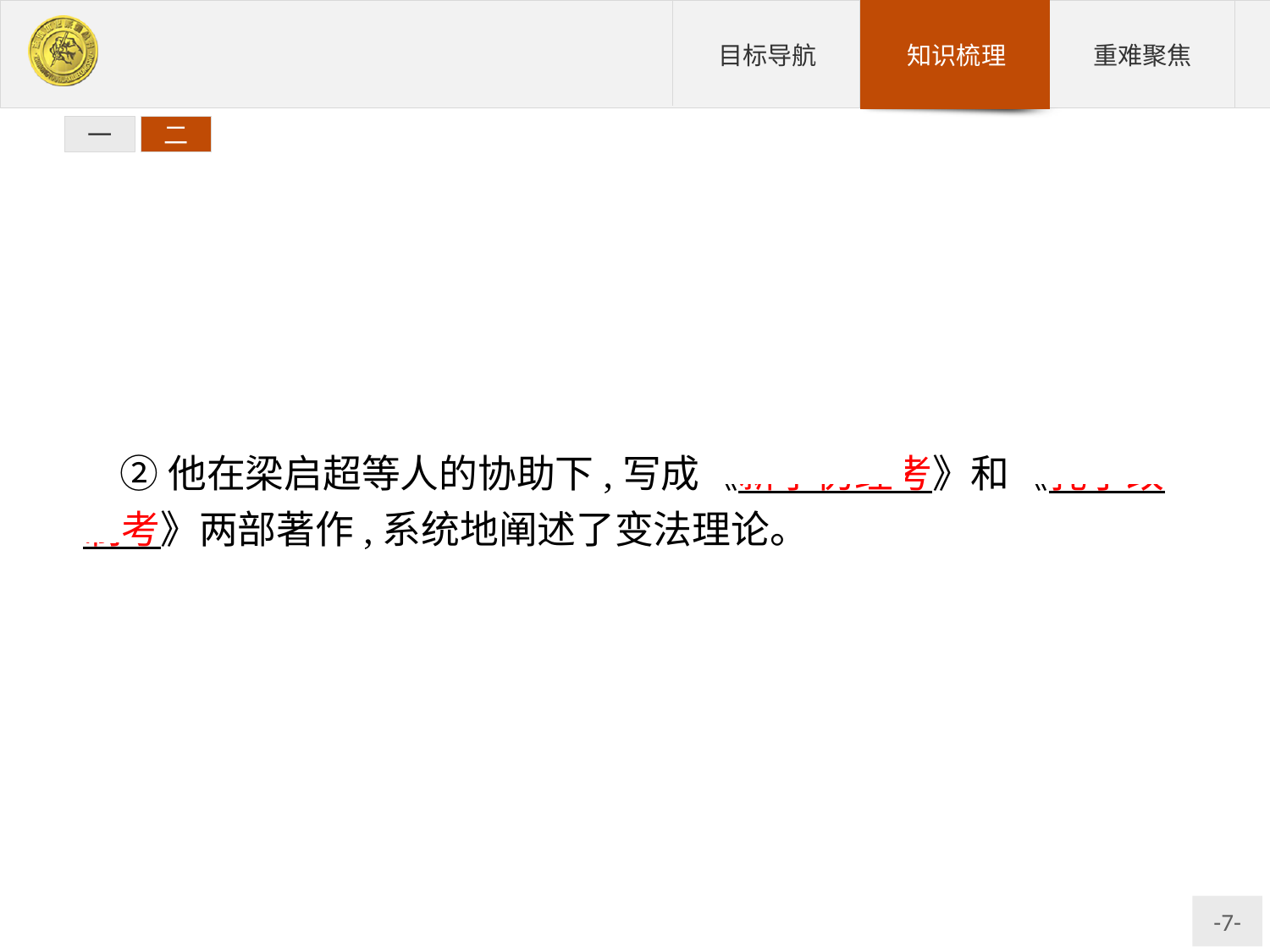

一
二
②他在梁启超等人的协助下,写成《新学伪经考》和《孔子改制考》两部著作,系统地阐述了变法理论。